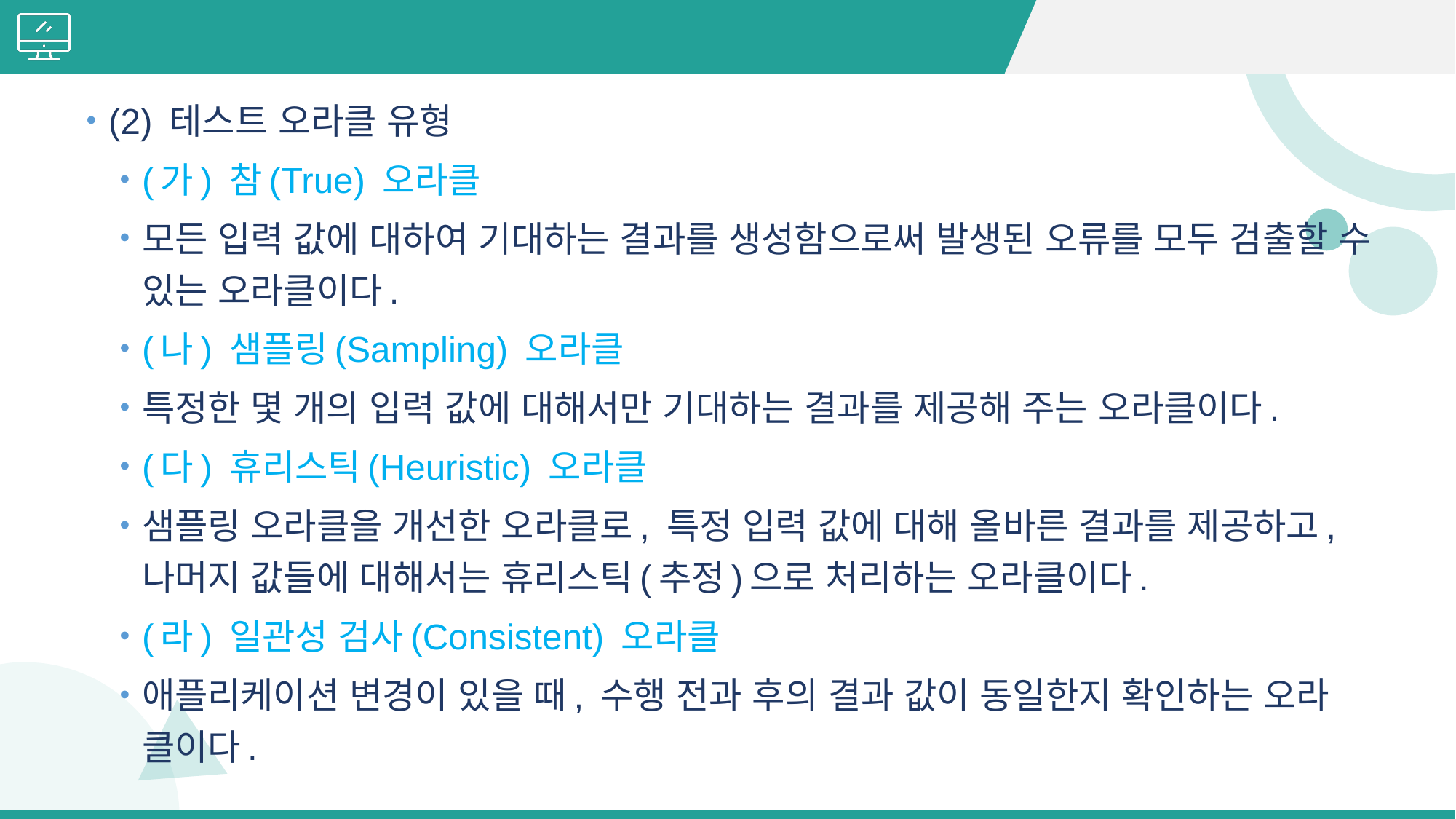

#
(2) 테스트 오라클 유형
(가) 참(True) 오라클
모든 입력 값에 대하여 기대하는 결과를 생성함으로써 발생된 오류를 모두 검출할 수 있는 오라클이다.
(나) 샘플링(Sampling) 오라클
특정한 몇 개의 입력 값에 대해서만 기대하는 결과를 제공해 주는 오라클이다.
(다) 휴리스틱(Heuristic) 오라클
샘플링 오라클을 개선한 오라클로, 특정 입력 값에 대해 올바른 결과를 제공하고, 나머지 값들에 대해서는 휴리스틱(추정)으로 처리하는 오라클이다.
(라) 일관성 검사(Consistent) 오라클
애플리케이션 변경이 있을 때, 수행 전과 후의 결과 값이 동일한지 확인하는 오라 클이다.